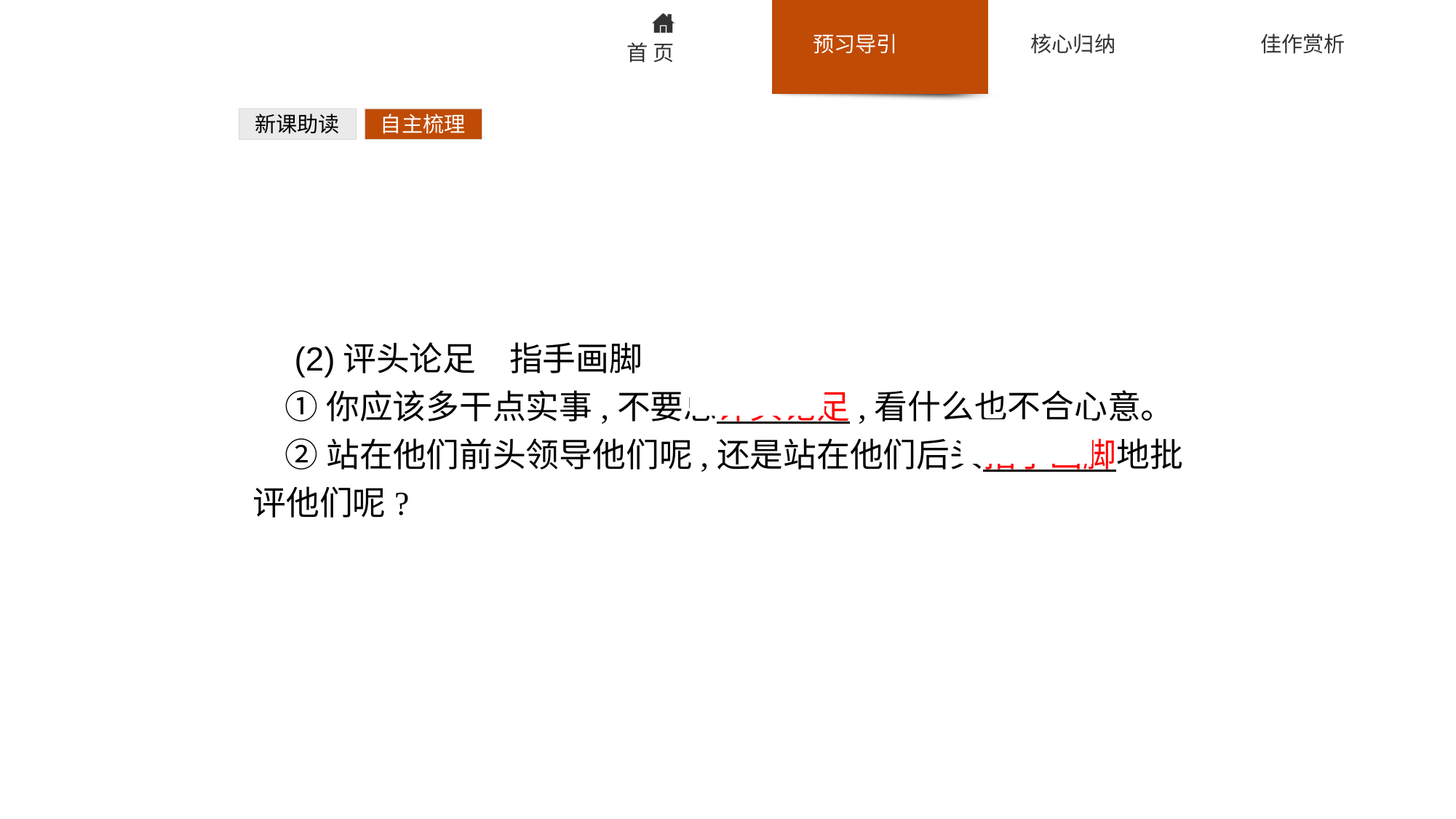

新课助读
自主梳理
 (2)评头论足　指手画脚
①你应该多干点实事,不要总评头论足,看什么也不合心意。
②站在他们前头领导他们呢,还是站在他们后头指手画脚地批评他们呢?